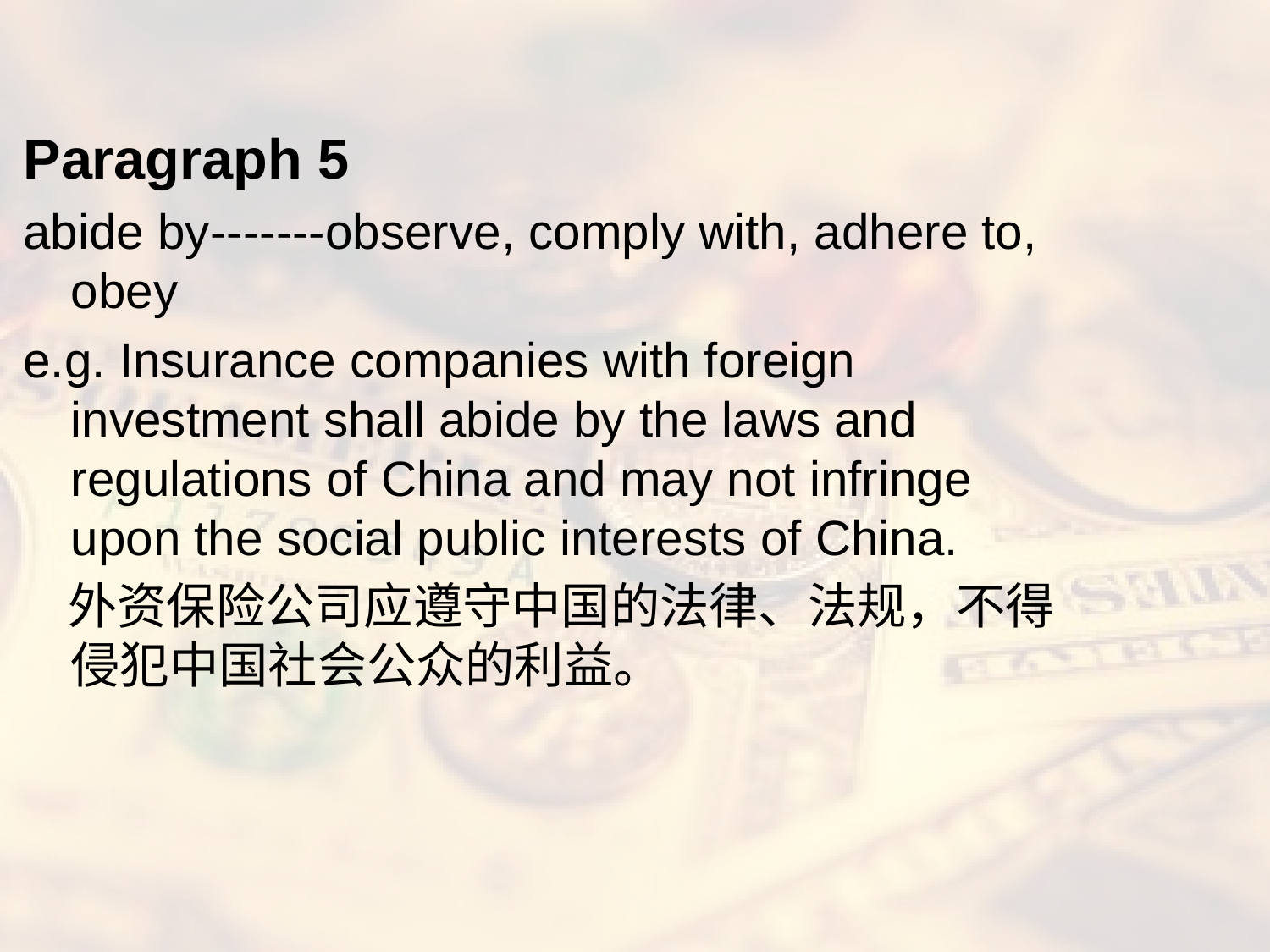

#
Paragraph 5
abide by-------observe, comply with, adhere to, obey
e.g. Insurance companies with foreign investment shall abide by the laws and regulations of China and may not infringe upon the social public interests of China.
   外资保险公司应遵守中国的法律、法规，不得侵犯中国社会公众的利益。